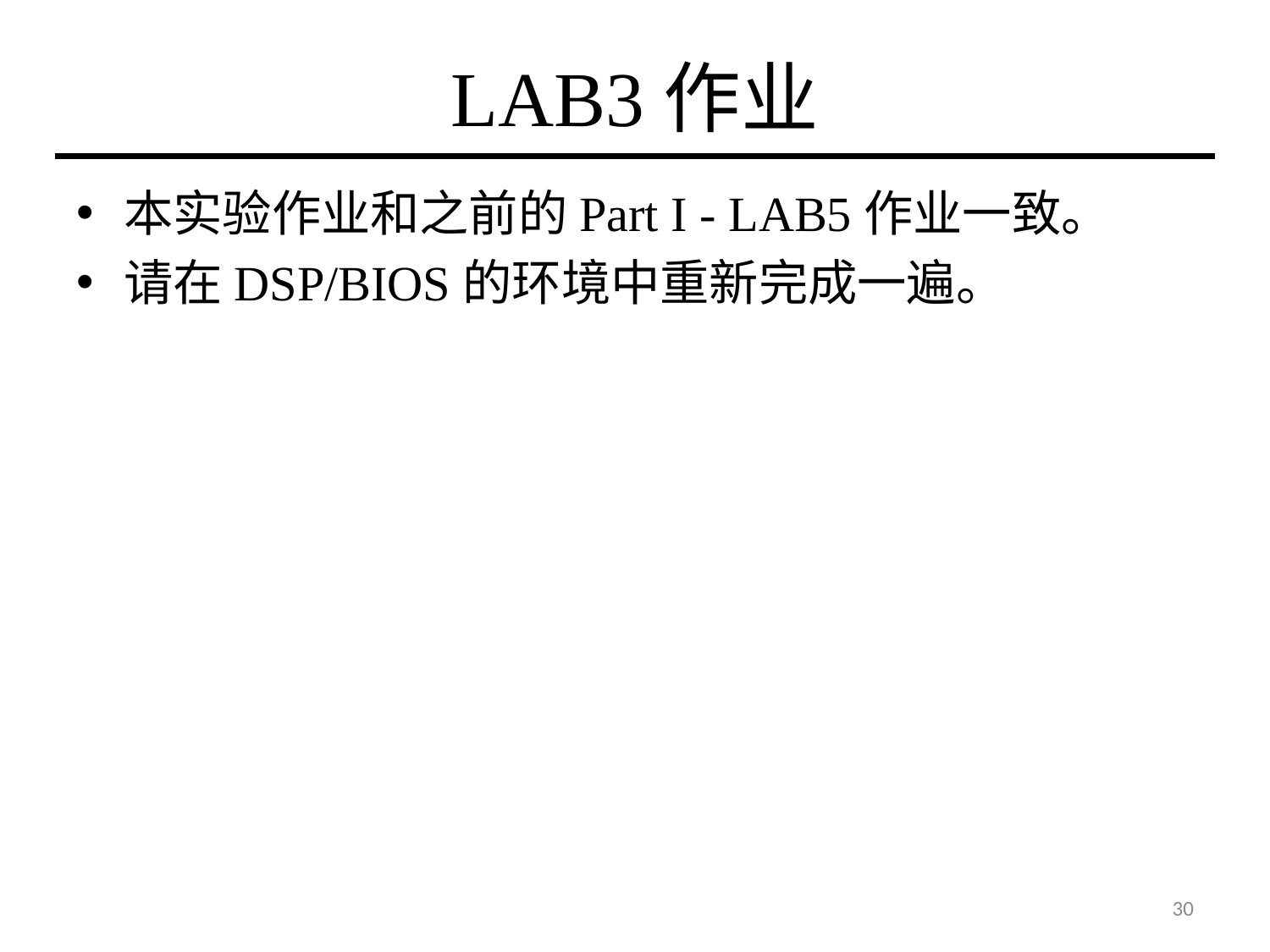

# LAB3作业
本实验作业和之前的Part I - LAB5作业一致。
请在DSP/BIOS的环境中重新完成一遍。
30